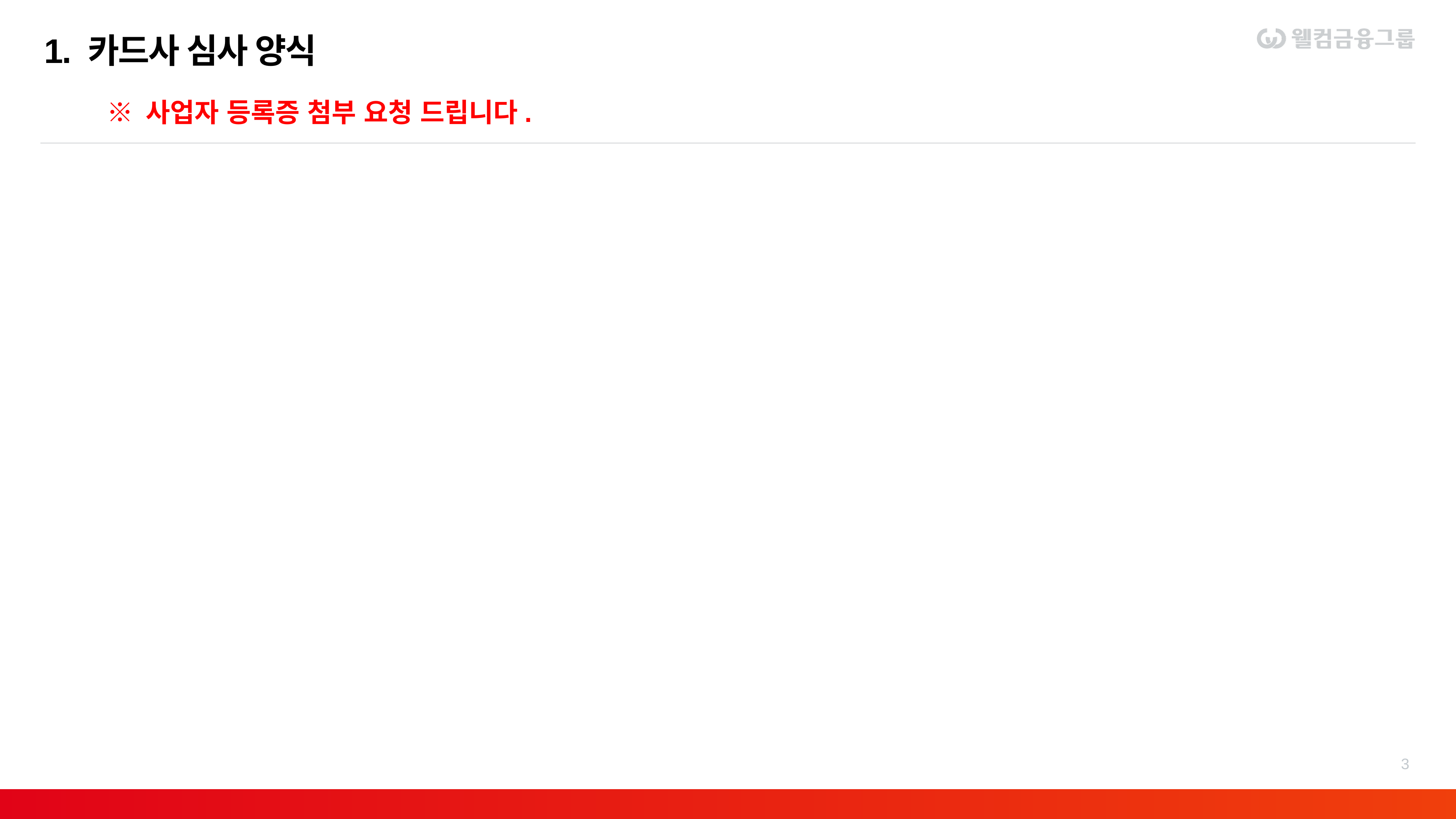

# 1. 카드사 심사 양식
※ 사업자 등록증 첨부 요청 드립니다.
3